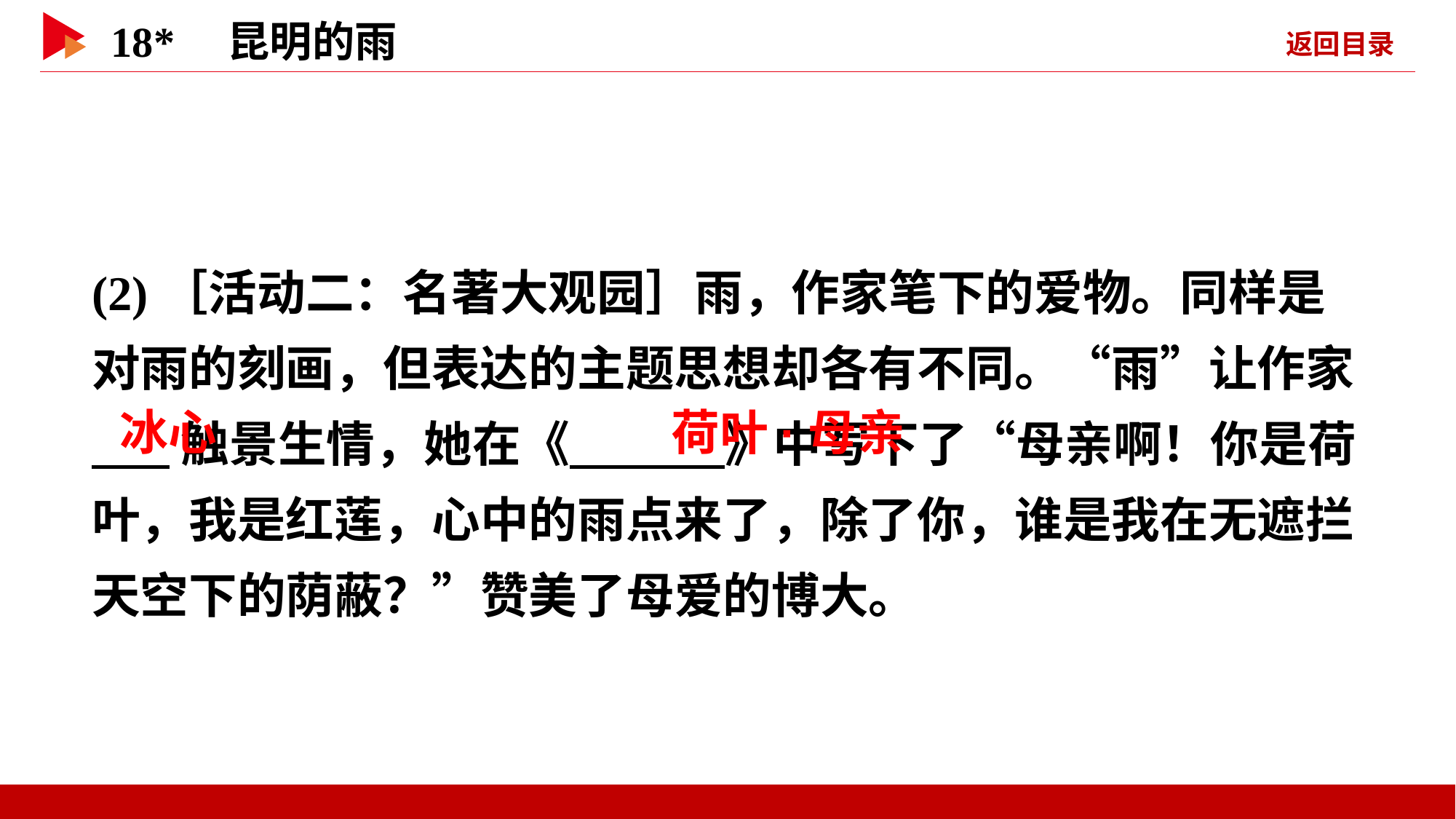

(2)［活动二：名著大观园］雨，作家笔下的爱物。同样是对雨的刻画，但表达的主题思想却各有不同。“雨”让作家
       触景生情，她在《              》中写下了“母亲啊！你是荷叶，我是红莲，心中的雨点来了，除了你，谁是我在无遮拦天空下的荫蔽？”赞美了母爱的博大。
 冰心
 荷叶·母亲